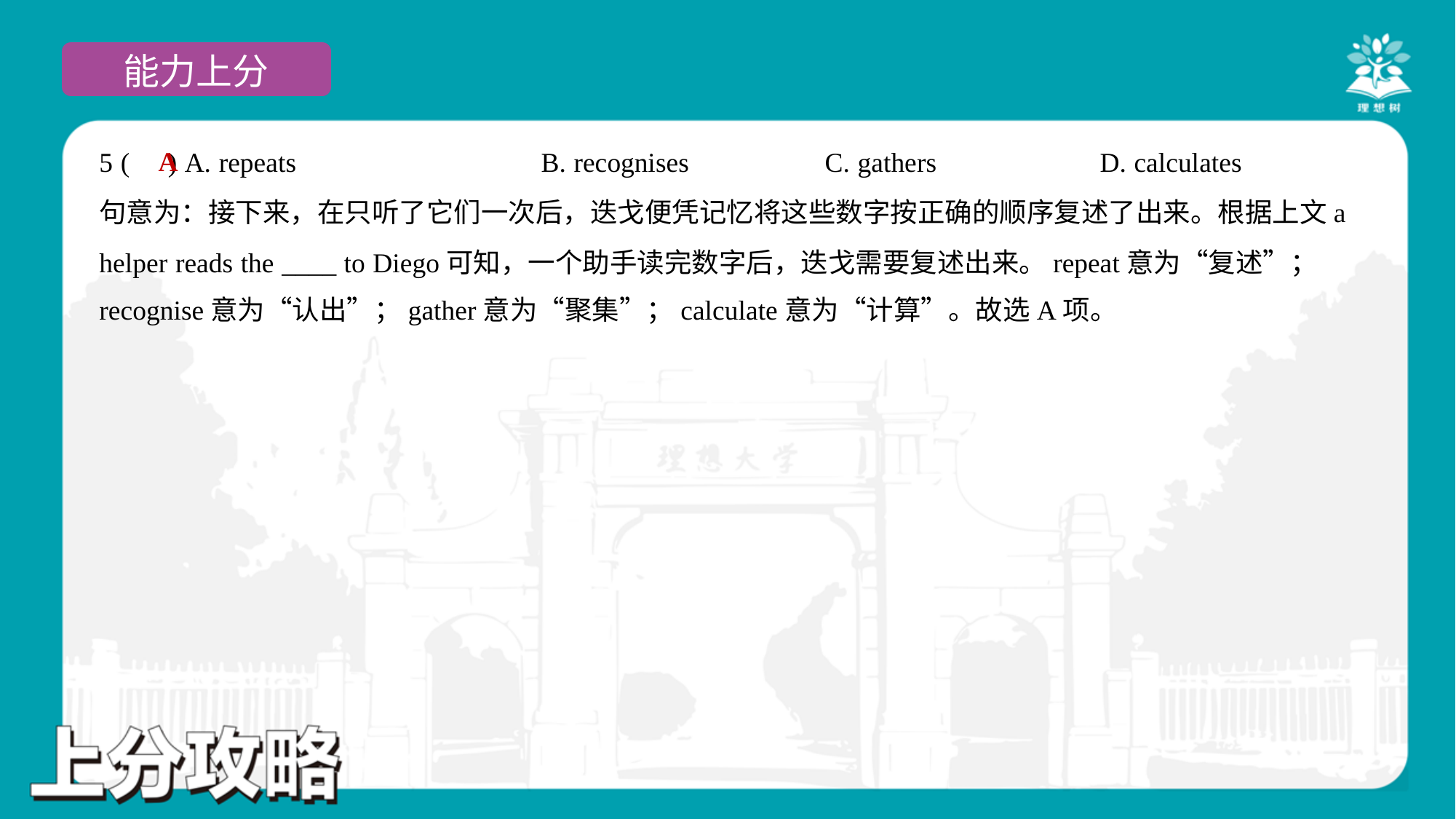

A
5 (     ) A. repeats	B. recognises	C. gathers	D. calculates
句意为：接下来，在只听了它们一次后，迭戈便凭记忆将这些数字按正确的顺序复述了出来。根据上文a
helper reads the ____ to Diego可知，一个助手读完数字后，迭戈需要复述出来。repeat意为“复述”；
recognise意为“认出”；gather意为“聚集”；calculate意为“计算”。故选A项。